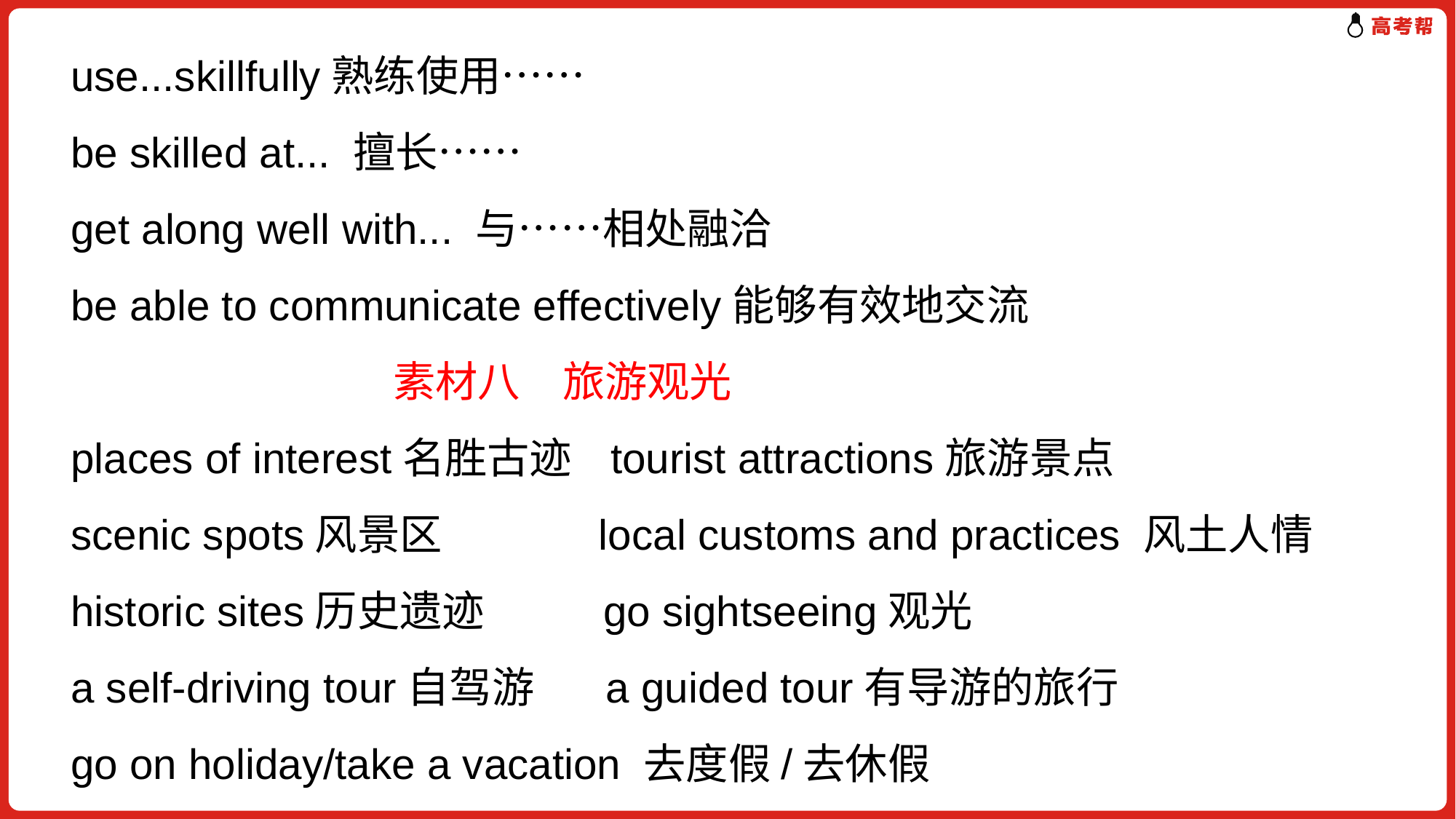

use...skillfully熟练使用……
be skilled at... 擅长……
get along well with... 与……相处融洽
be able to communicate effectively能够有效地交流
                                 素材八　旅游观光
places of interest名胜古迹   tourist attractions旅游景点
scenic spots风景区　           local customs and practices 风土人情
historic sites历史遗迹　       go sightseeing观光
a self-driving tour自驾游　  a guided tour有导游的旅行
go on holiday/take a vacation 去度假/去休假